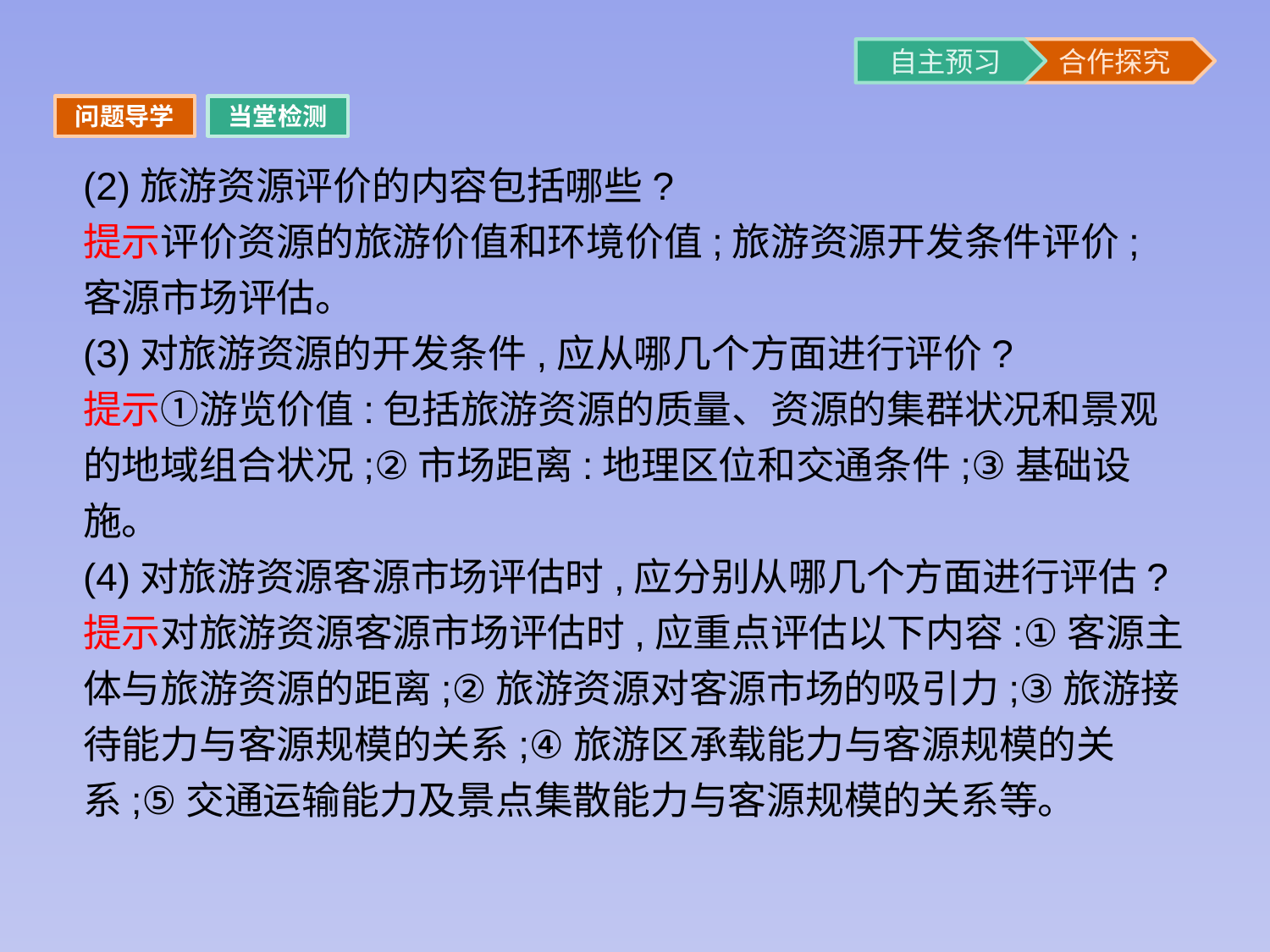

问题导学
当堂检测
(2)旅游资源评价的内容包括哪些?
提示评价资源的旅游价值和环境价值;旅游资源开发条件评价;客源市场评估。
(3)对旅游资源的开发条件,应从哪几个方面进行评价?
提示①游览价值:包括旅游资源的质量、资源的集群状况和景观的地域组合状况;②市场距离:地理区位和交通条件;③基础设施。
(4)对旅游资源客源市场评估时,应分别从哪几个方面进行评估?
提示对旅游资源客源市场评估时,应重点评估以下内容:①客源主体与旅游资源的距离;②旅游资源对客源市场的吸引力;③旅游接待能力与客源规模的关系;④旅游区承载能力与客源规模的关系;⑤交通运输能力及景点集散能力与客源规模的关系等。